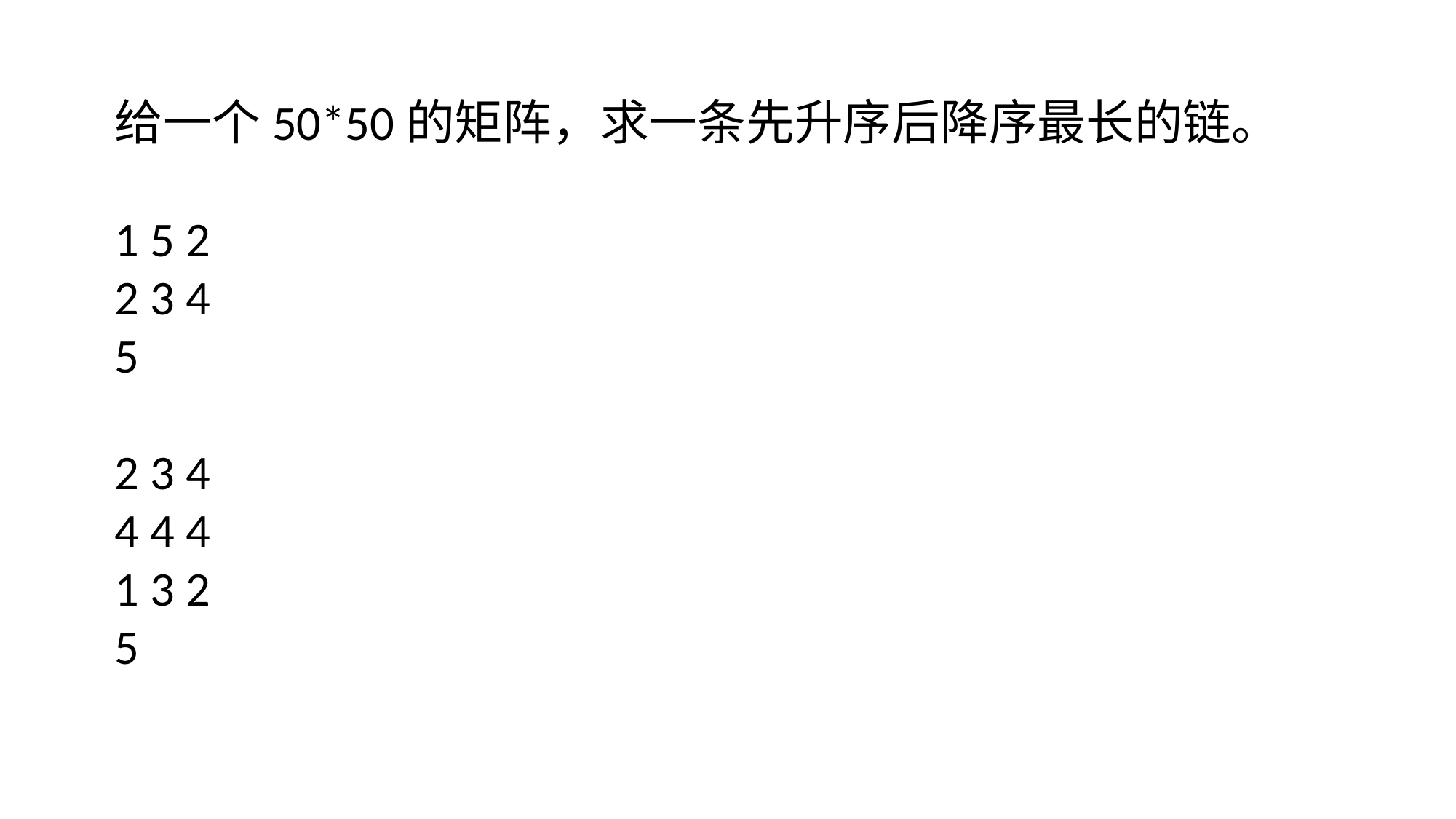

给一个50*50的矩阵，求一条先升序后降序最长的链。

1 5 2
2 3 4
5

2 3 4
4 4 4
1 3 2
5